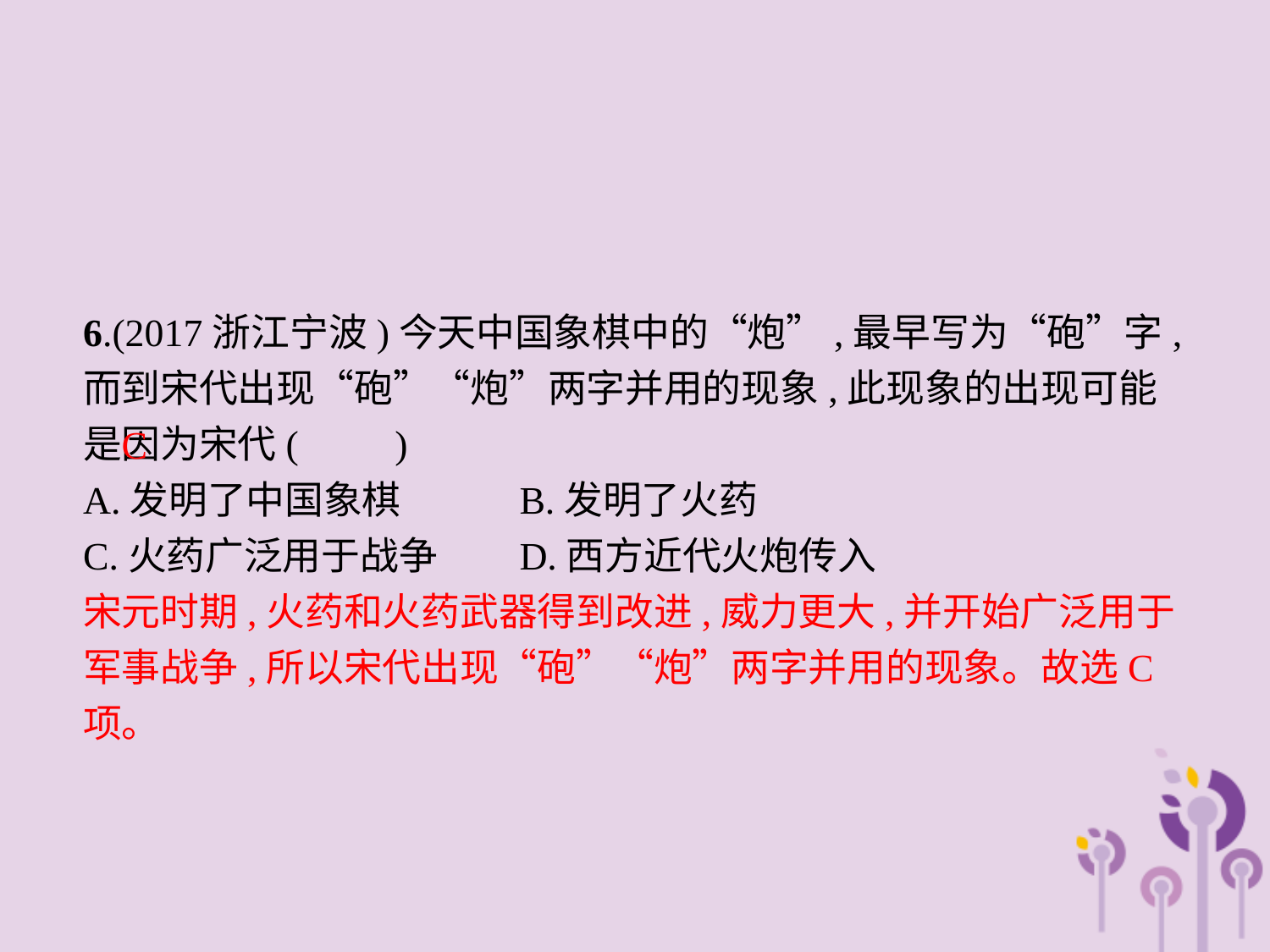

6.(2017浙江宁波)今天中国象棋中的“炮”,最早写为“砲”字,而到宋代出现“砲”“炮”两字并用的现象,此现象的出现可能是因为宋代(　　)
A.发明了中国象棋	B.发明了火药
C.火药广泛用于战争	D.西方近代火炮传入
宋元时期,火药和火药武器得到改进,威力更大,并开始广泛用于军事战争,所以宋代出现“砲”“炮”两字并用的现象。故选C项。
C